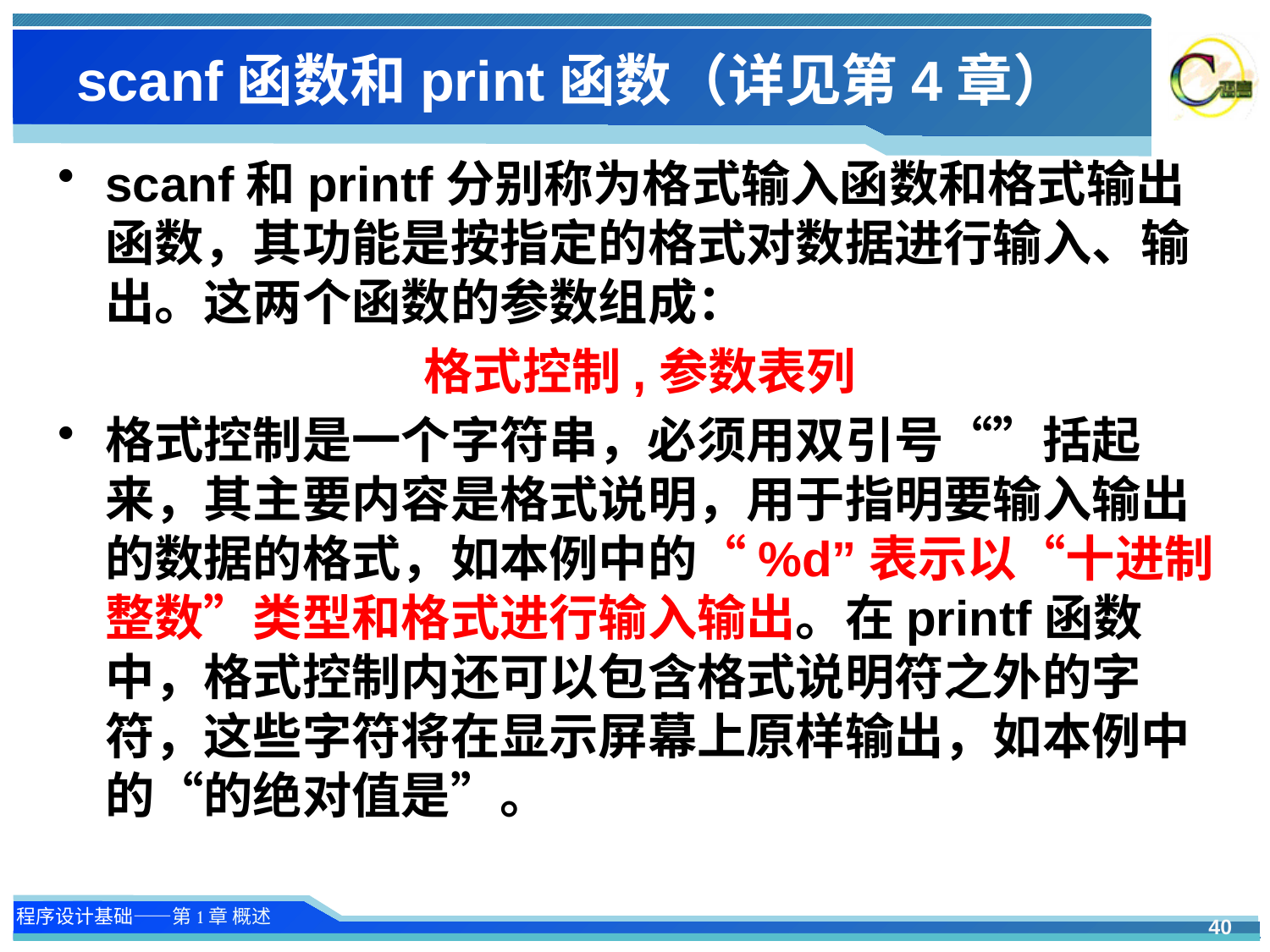

# scanf函数和print函数（详见第4章）
scanf和printf分别称为格式输入函数和格式输出函数，其功能是按指定的格式对数据进行输入、输出。这两个函数的参数组成：
格式控制,参数表列
格式控制是一个字符串，必须用双引号“”括起来，其主要内容是格式说明，用于指明要输入输出的数据的格式，如本例中的“%d”表示以“十进制整数”类型和格式进行输入输出。在printf函数中，格式控制内还可以包含格式说明符之外的字符，这些字符将在显示屏幕上原样输出，如本例中的“的绝对值是”。
40